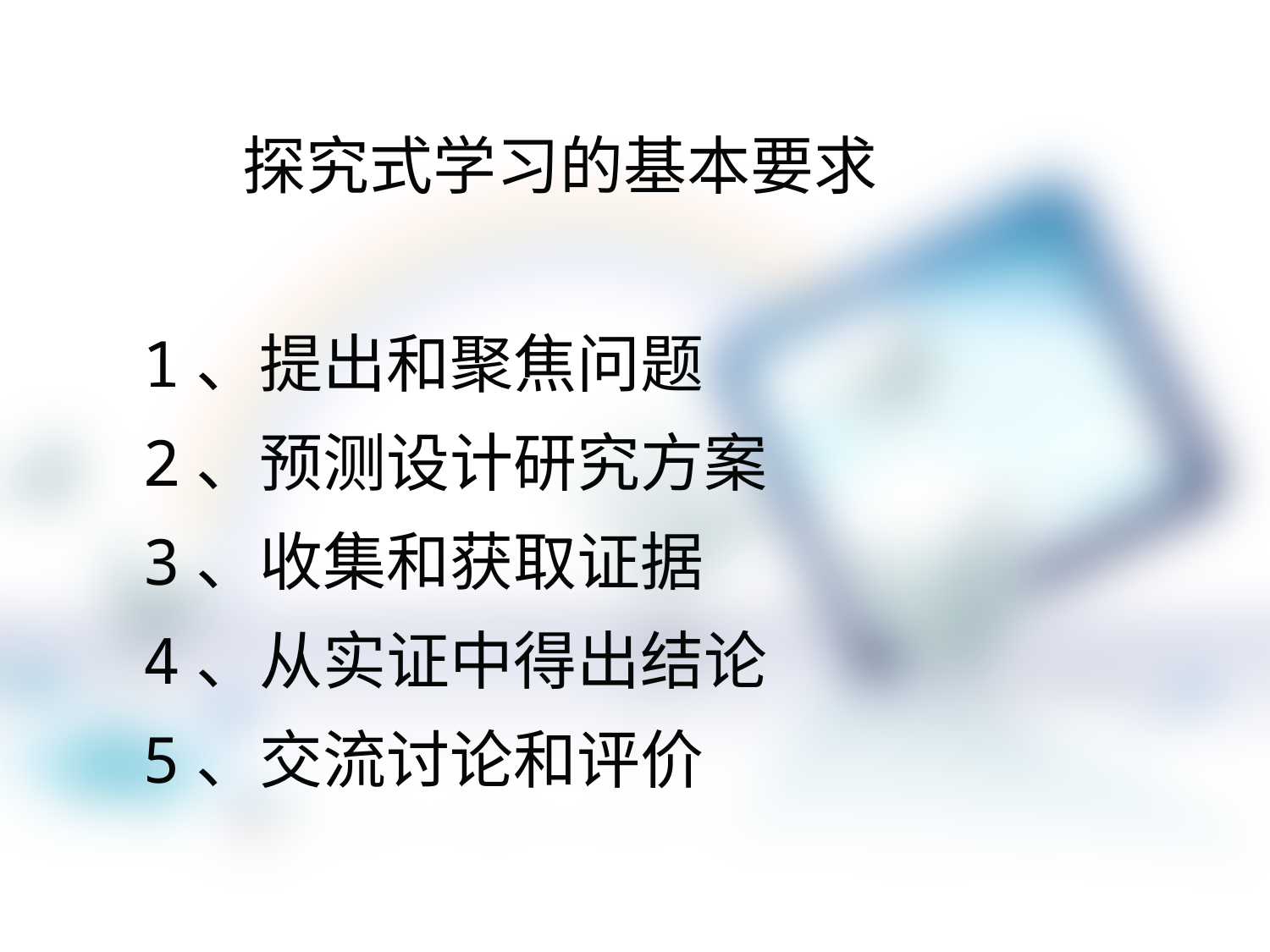

探究式学习的基本要求

1、提出和聚焦问题
2、预测设计研究方案
3、收集和获取证据
4、从实证中得出结论
5、交流讨论和评价